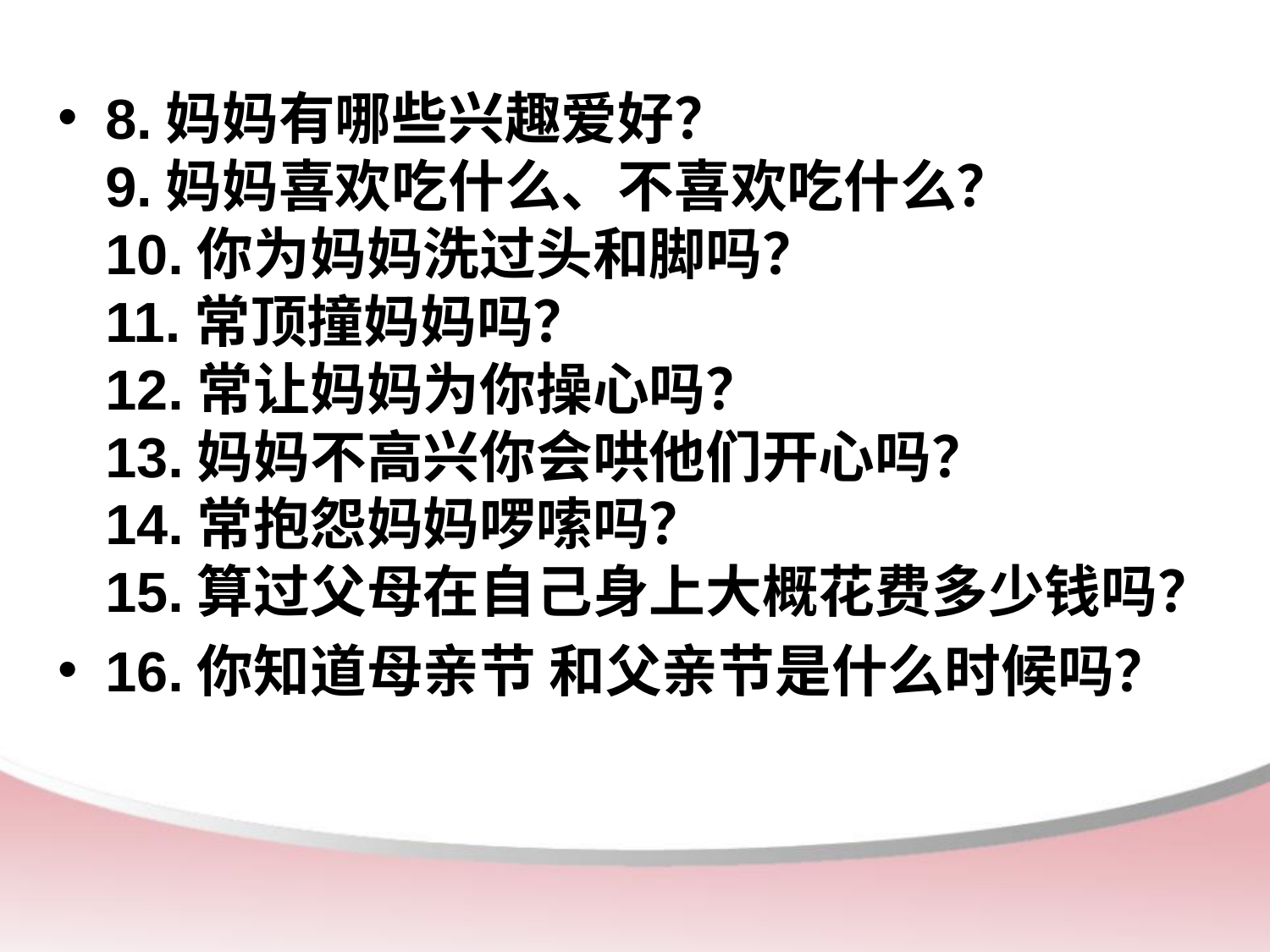

8.妈妈有哪些兴趣爱好？
9.妈妈喜欢吃什么、不喜欢吃什么？
10.你为妈妈洗过头和脚吗？
11.常顶撞妈妈吗？
12.常让妈妈为你操心吗？
13.妈妈不高兴你会哄他们开心吗？
14.常抱怨妈妈啰嗦吗？
15.算过父母在自己身上大概花费多少钱吗？
16.你知道母亲节 和父亲节是什么时候吗？